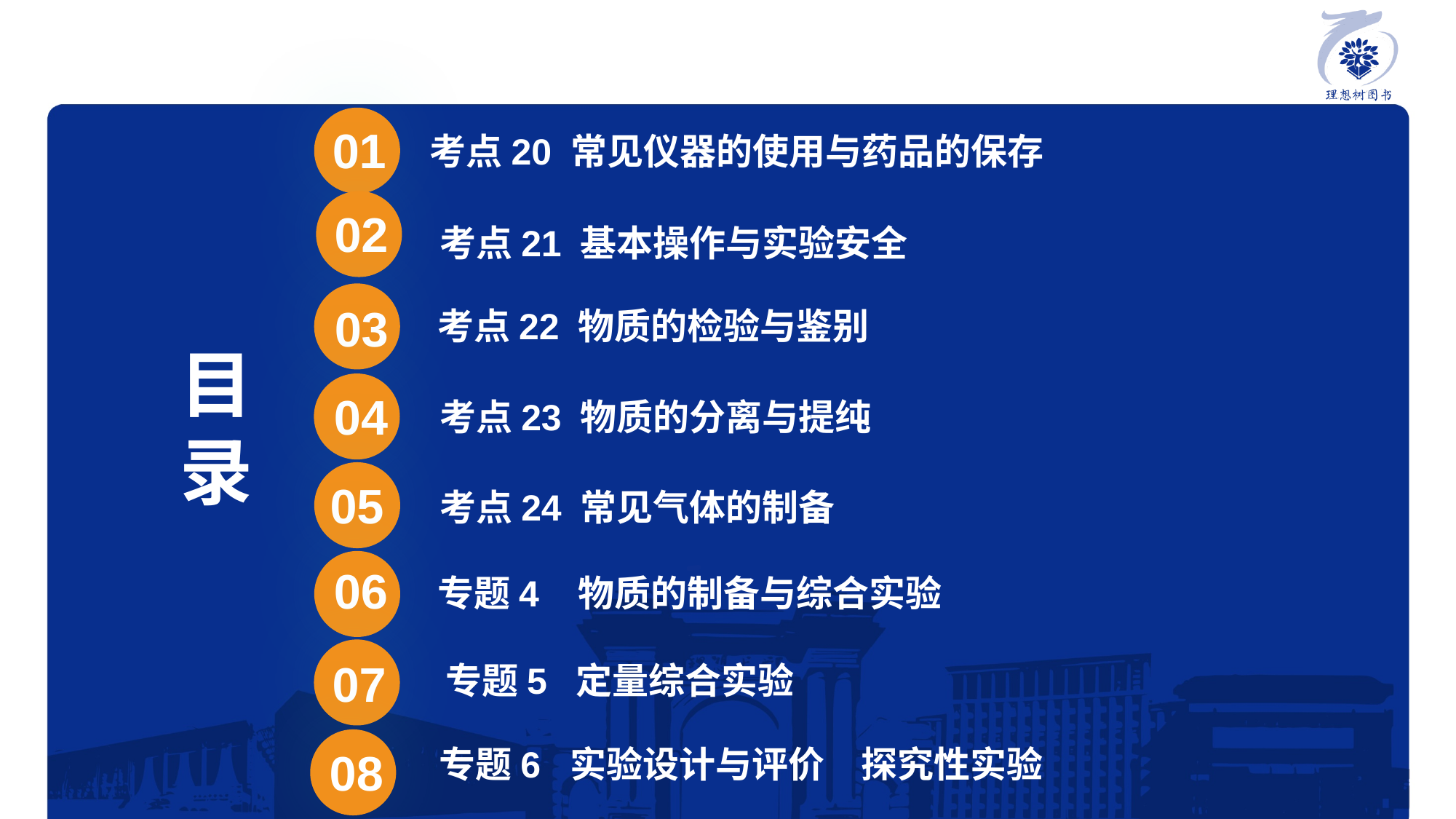

01

考点20 常见仪器的使用与药品的保存

02
考点21 基本操作与实验安全

03
考点22 物质的检验与鉴别

目
录

考点23 物质的分离与提纯

04

05
考点24 常见气体的制备

06
专题4   物质的制备与综合实验

07
专题5  定量综合实验

08
专题6  实验设计与评价　探究性实验